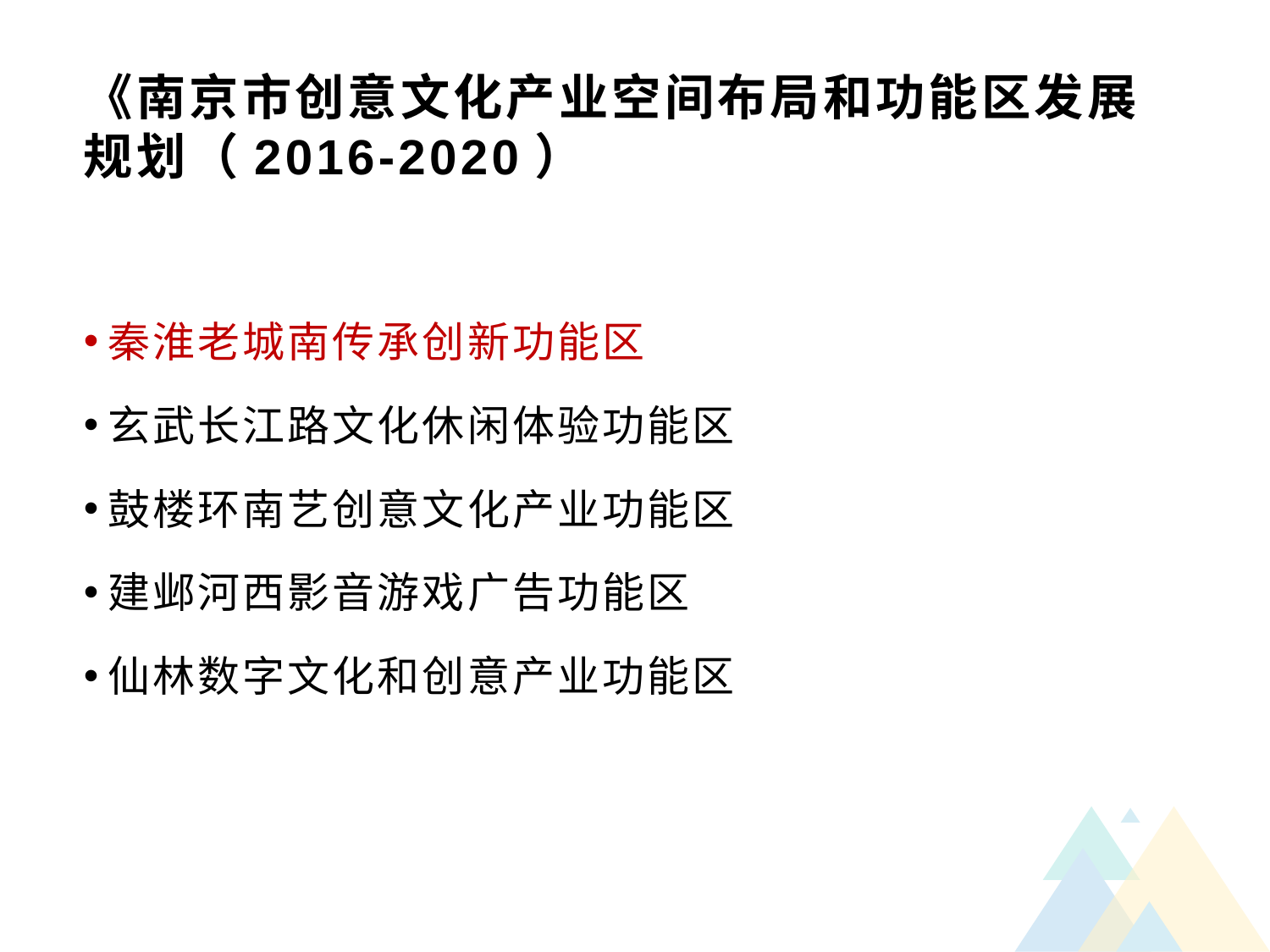

# 《南京市创意文化产业空间布局和功能区发展规划（2016-2020）
秦淮老城南传承创新功能区
玄武长江路文化休闲体验功能区
鼓楼环南艺创意文化产业功能区
建邺河西影音游戏广告功能区
仙林数字文化和创意产业功能区